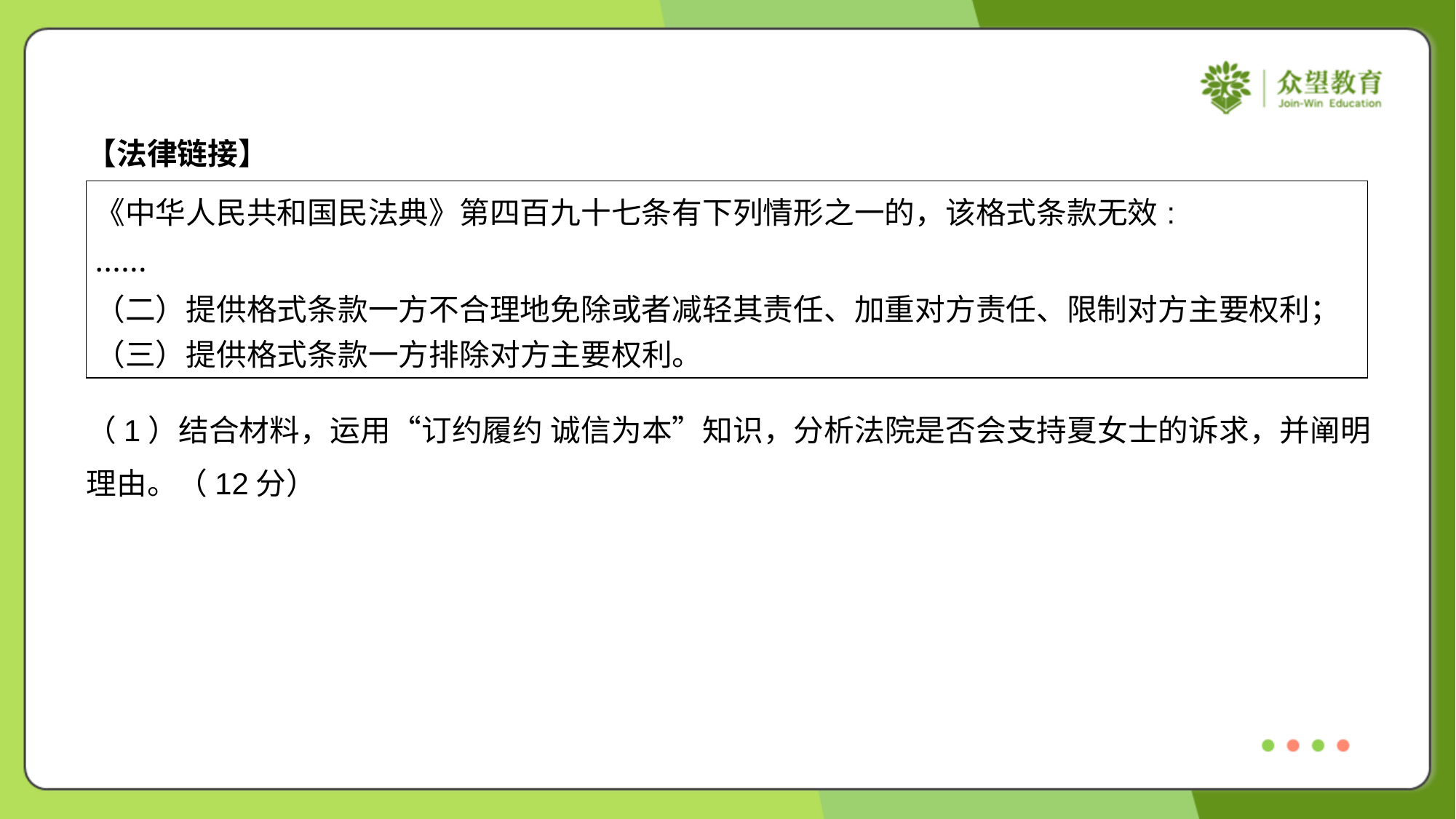

【法律链接】
| 《中华人民共和国民法典》第四百九十七条有下列情形之一的，该格式条款无效: …… （二）提供格式条款一方不合理地免除或者减轻其责任、加重对方责任、限制对方主要权利； （三）提供格式条款一方排除对方主要权利。 |
| --- |
（1）结合材料，运用“订约履约 诚信为本”知识，分析法院是否会支持夏女士的诉求，并阐明
理由。（12分）